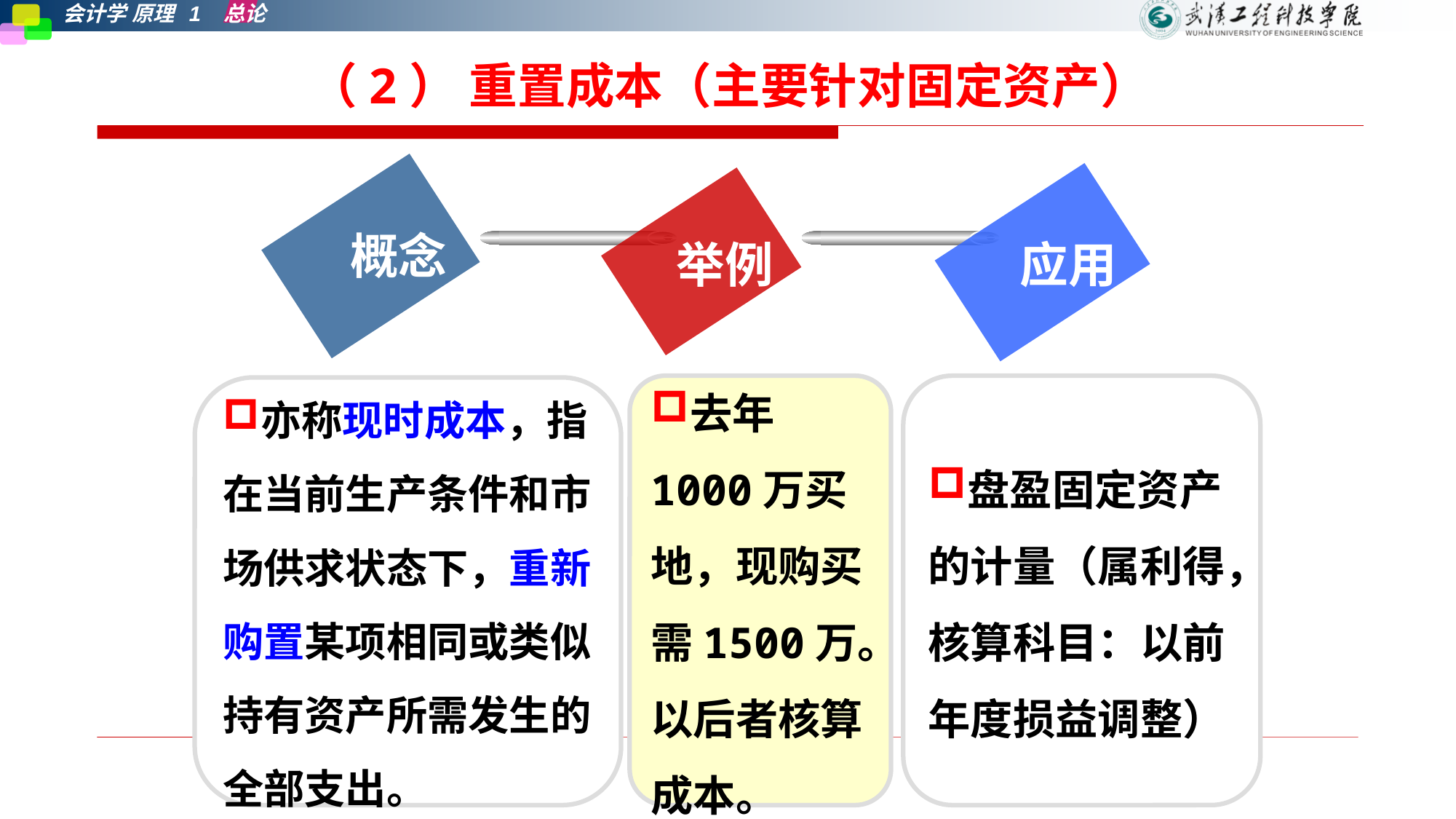

（2） 重置成本（主要针对固定资产）

概念
举例
应用

去年1000万买地，现购买需1500万。以后者核算成本。
盘盈固定资产的计量（属利得，核算科目：以前年度损益调整）
亦称现时成本，指在当前生产条件和市场供求状态下，重新购置某项相同或类似持有资产所需发生的全部支出。